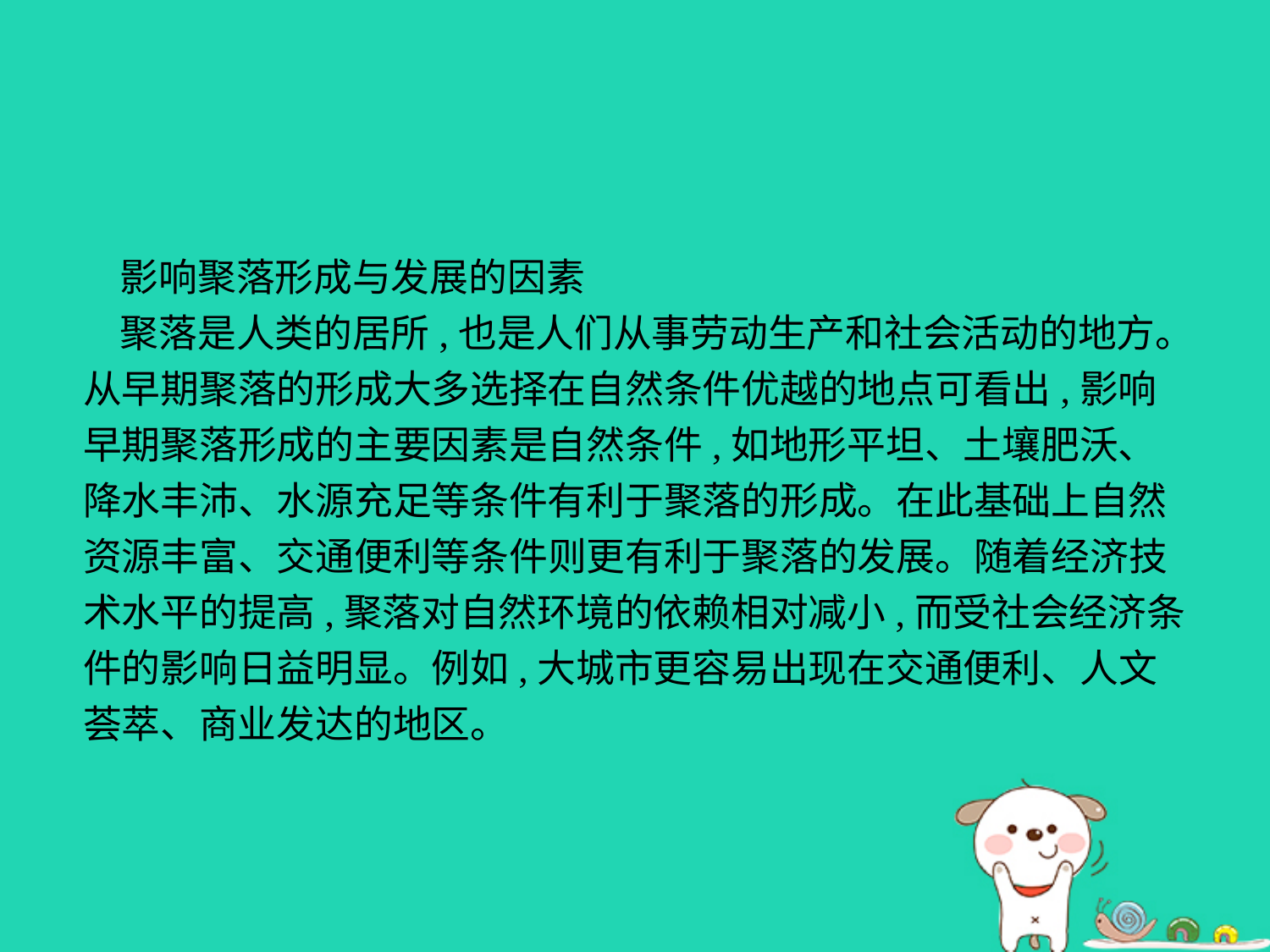

影响聚落形成与发展的因素
聚落是人类的居所,也是人们从事劳动生产和社会活动的地方。从早期聚落的形成大多选择在自然条件优越的地点可看出,影响早期聚落形成的主要因素是自然条件,如地形平坦、土壤肥沃、降水丰沛、水源充足等条件有利于聚落的形成。在此基础上自然资源丰富、交通便利等条件则更有利于聚落的发展。随着经济技术水平的提高,聚落对自然环境的依赖相对减小,而受社会经济条件的影响日益明显。例如,大城市更容易出现在交通便利、人文荟萃、商业发达的地区。